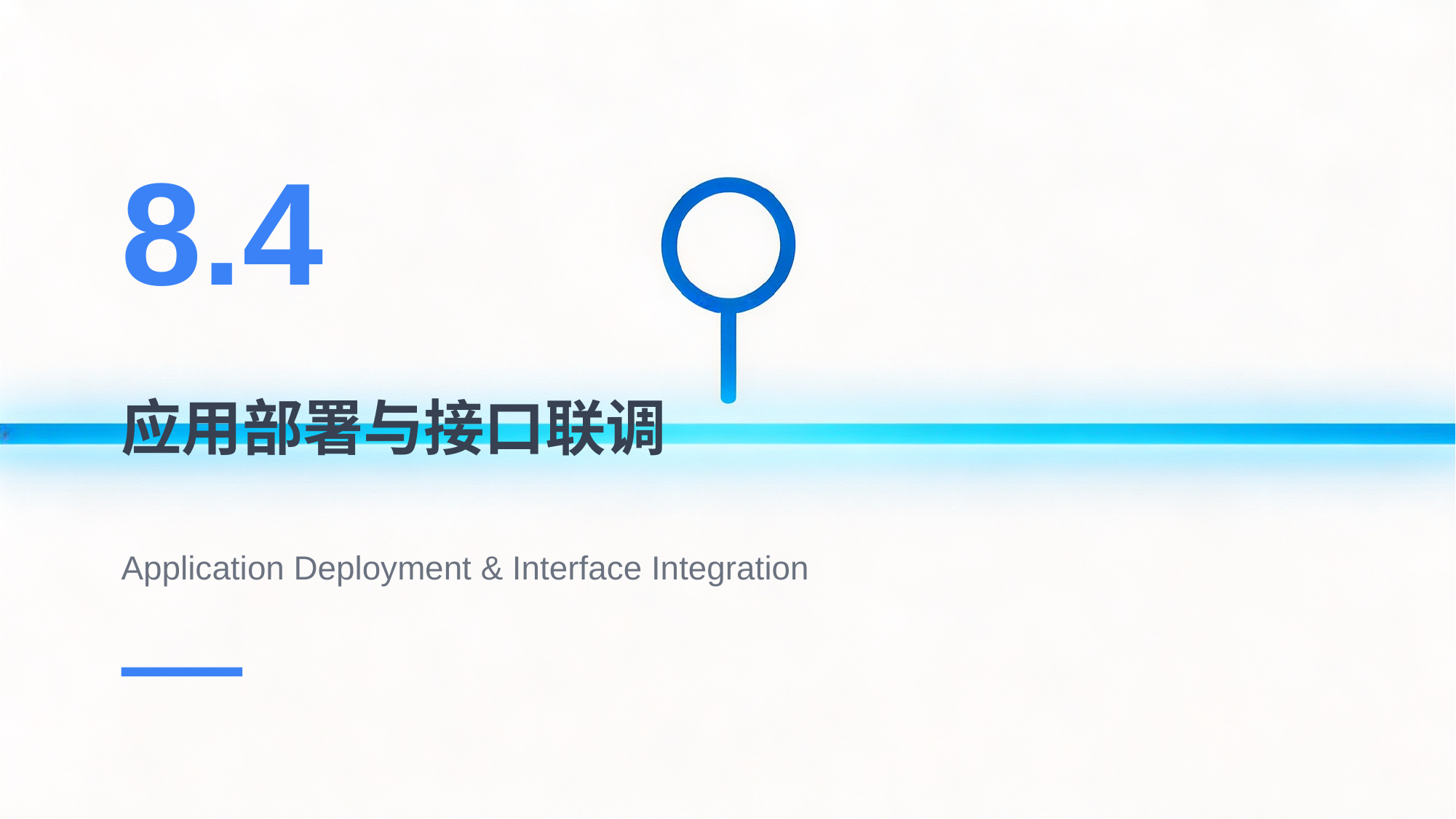

8.4
应用部署与接口联调
Application Deployment & Interface Integration